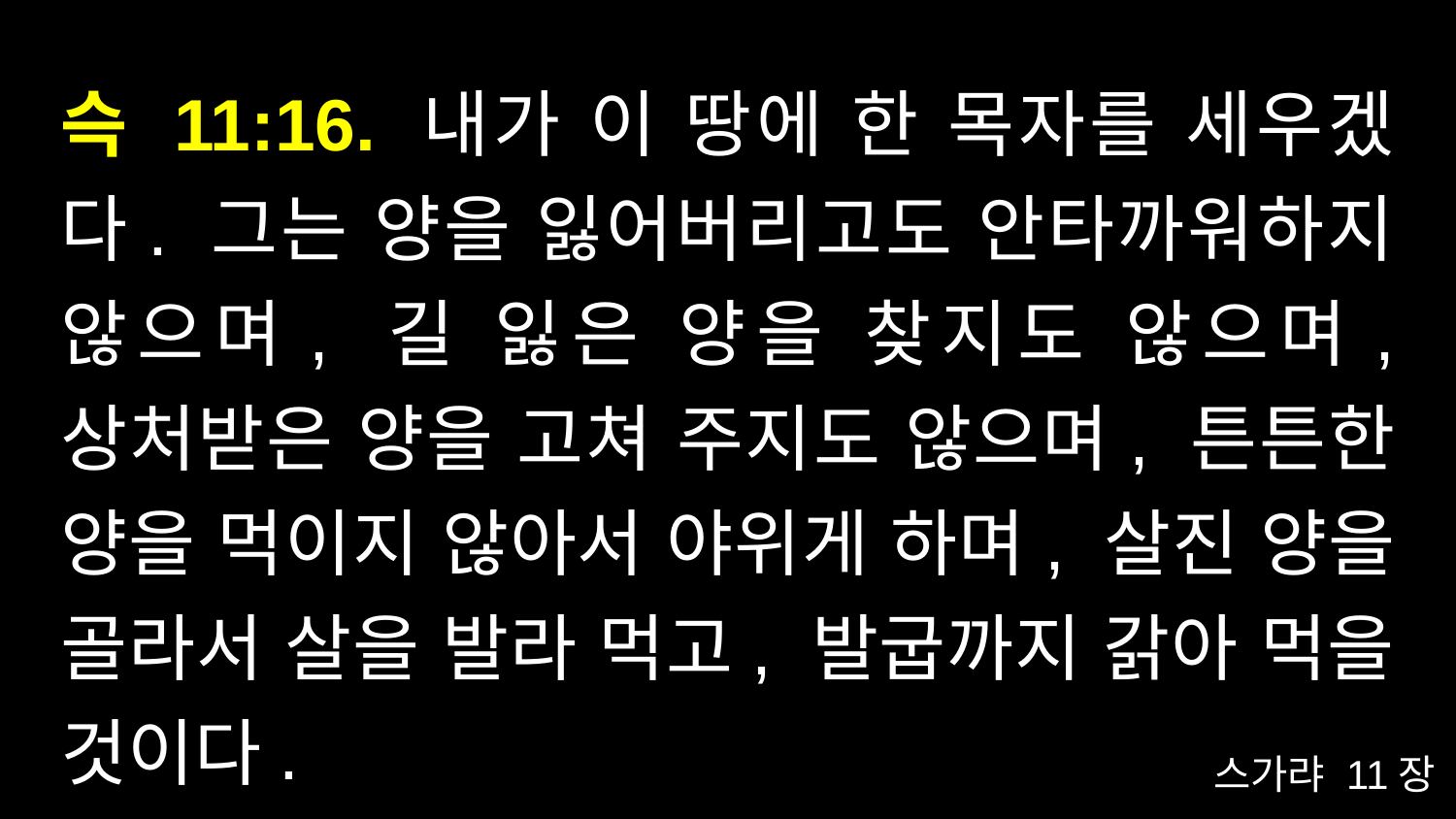

# 슥 11:16. 내가 이 땅에 한 목자를 세우겠다. 그는 양을 잃어버리고도 안타까워하지 않으며, 길 잃은 양을 찾지도 않으며, 상처받은 양을 고쳐 주지도 않으며, 튼튼한 양을 먹이지 않아서 야위게 하며, 살진 양을 골라서 살을 발라 먹고, 발굽까지 갉아 먹을 것이다.
스가랴 11장